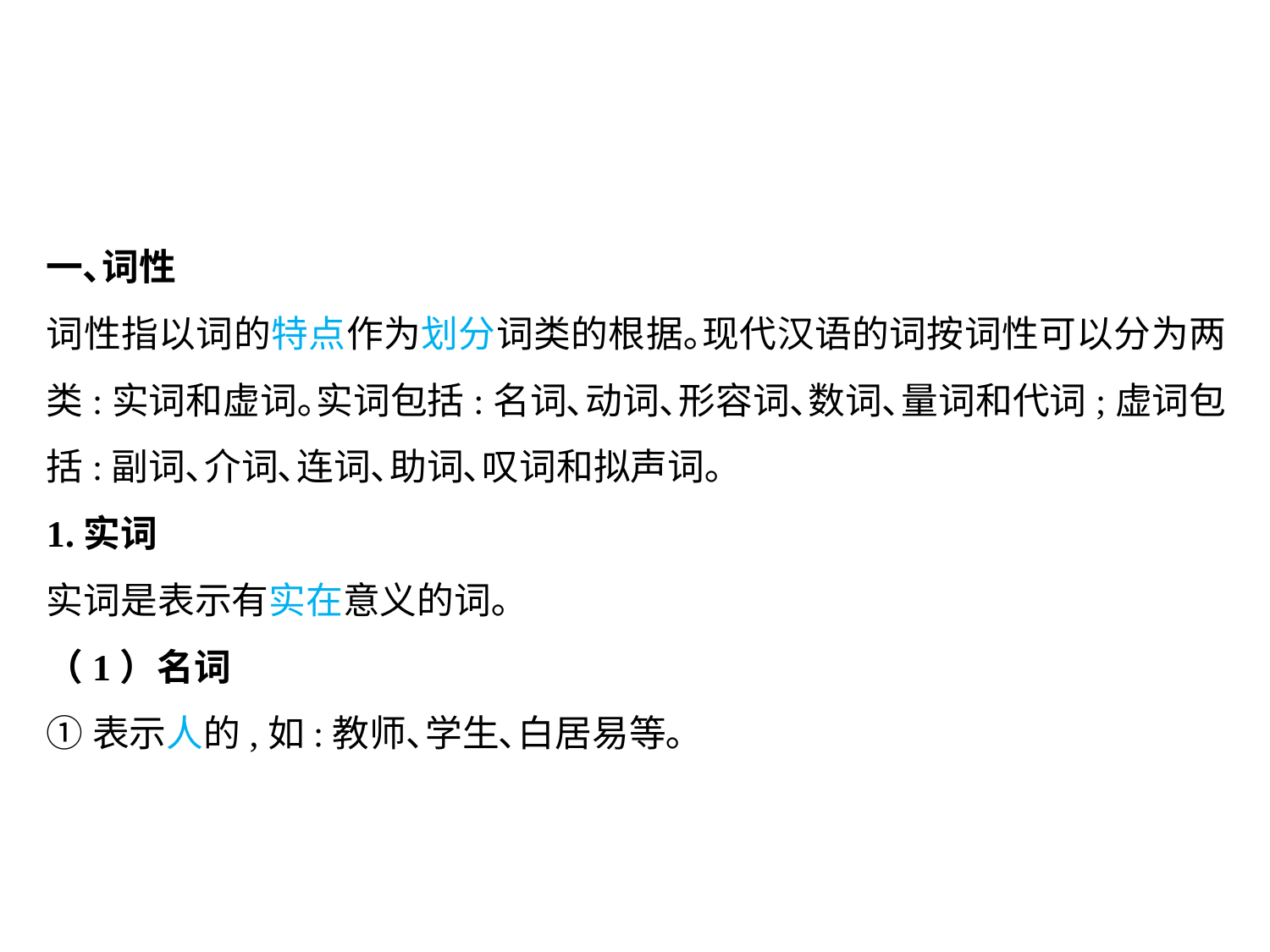

一､词性
词性指以词的特点作为划分词类的根据｡现代汉语的词按词性可以分为两类:实词和虚词｡实词包括:名词､动词､形容词､数词､量词和代词;虚词包括:副词､介词､连词､助词､叹词和拟声词｡
1.实词
实词是表示有实在意义的词｡
（1）名词
①表示人的,如:教师､学生､白居易等｡